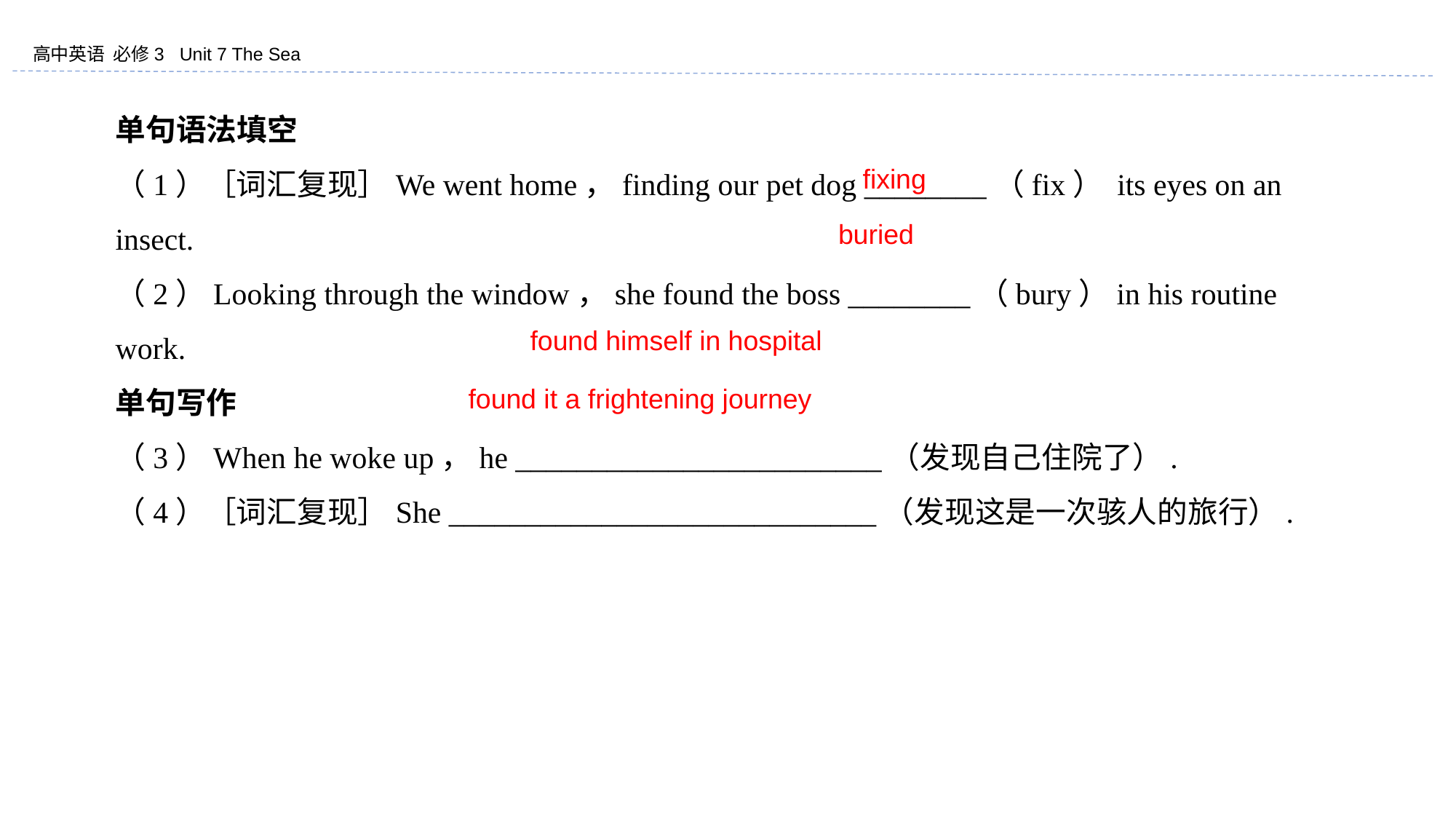

单句语法填空
（1）［词汇复现］We went home，finding our pet dog ________（fix） its eyes on an insect.
（2）Looking through the window，she found the boss ________（bury）in his routine work.
单句写作
（3）When he woke up，he ________________________（发现自己住院了）.
（4）［词汇复现］She ____________________________（发现这是一次骇人的旅行）.
fixing
buried
found himself in hospital
found it a frightening journey